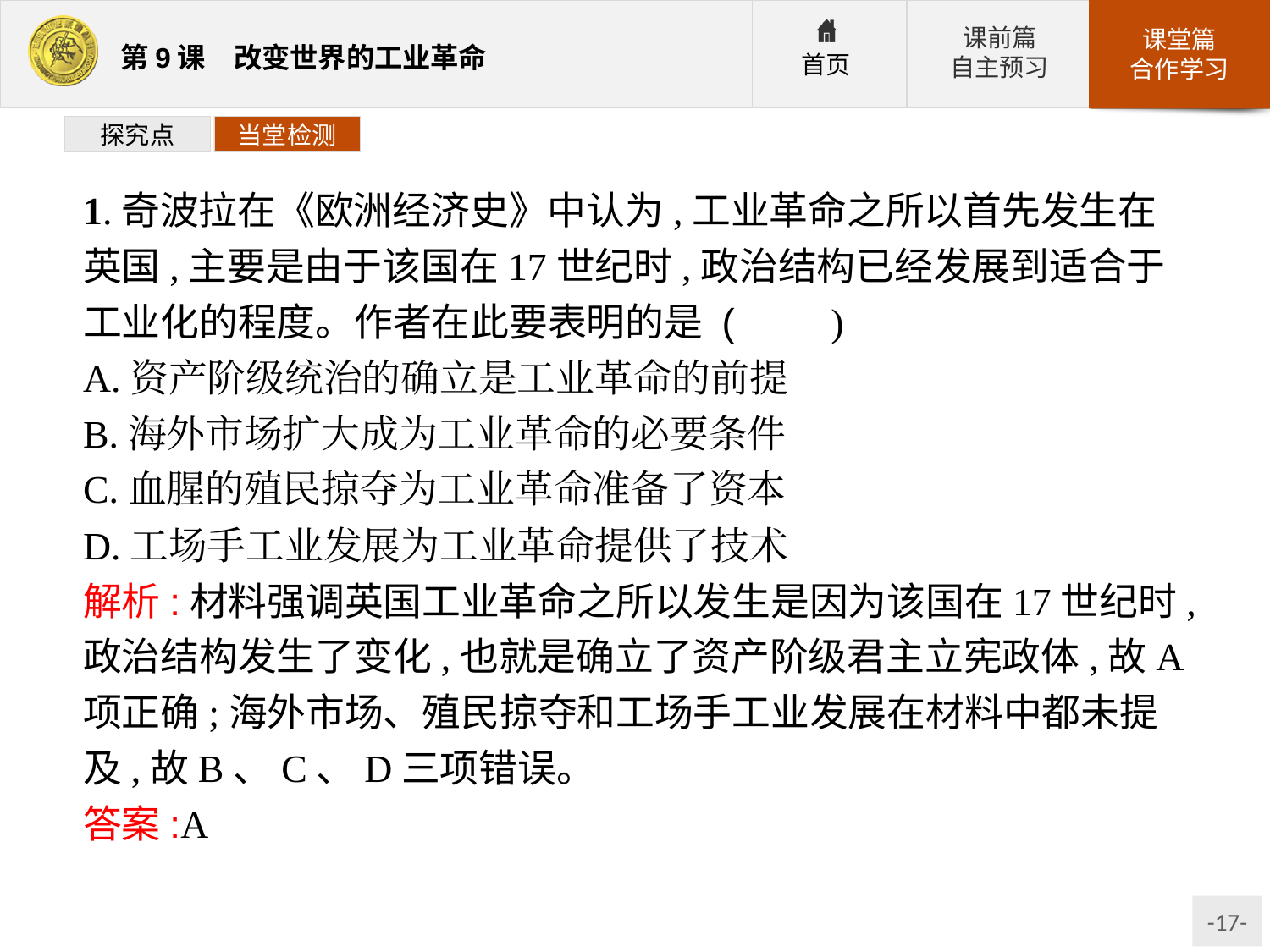

探究点
当堂检测
1.奇波拉在《欧洲经济史》中认为,工业革命之所以首先发生在英国,主要是由于该国在17世纪时,政治结构已经发展到适合于工业化的程度。作者在此要表明的是 (　　)
A.资产阶级统治的确立是工业革命的前提
B.海外市场扩大成为工业革命的必要条件
C.血腥的殖民掠夺为工业革命准备了资本
D.工场手工业发展为工业革命提供了技术
解析:材料强调英国工业革命之所以发生是因为该国在17世纪时,政治结构发生了变化,也就是确立了资产阶级君主立宪政体,故A项正确;海外市场、殖民掠夺和工场手工业发展在材料中都未提及,故B、C、D三项错误。
答案:A